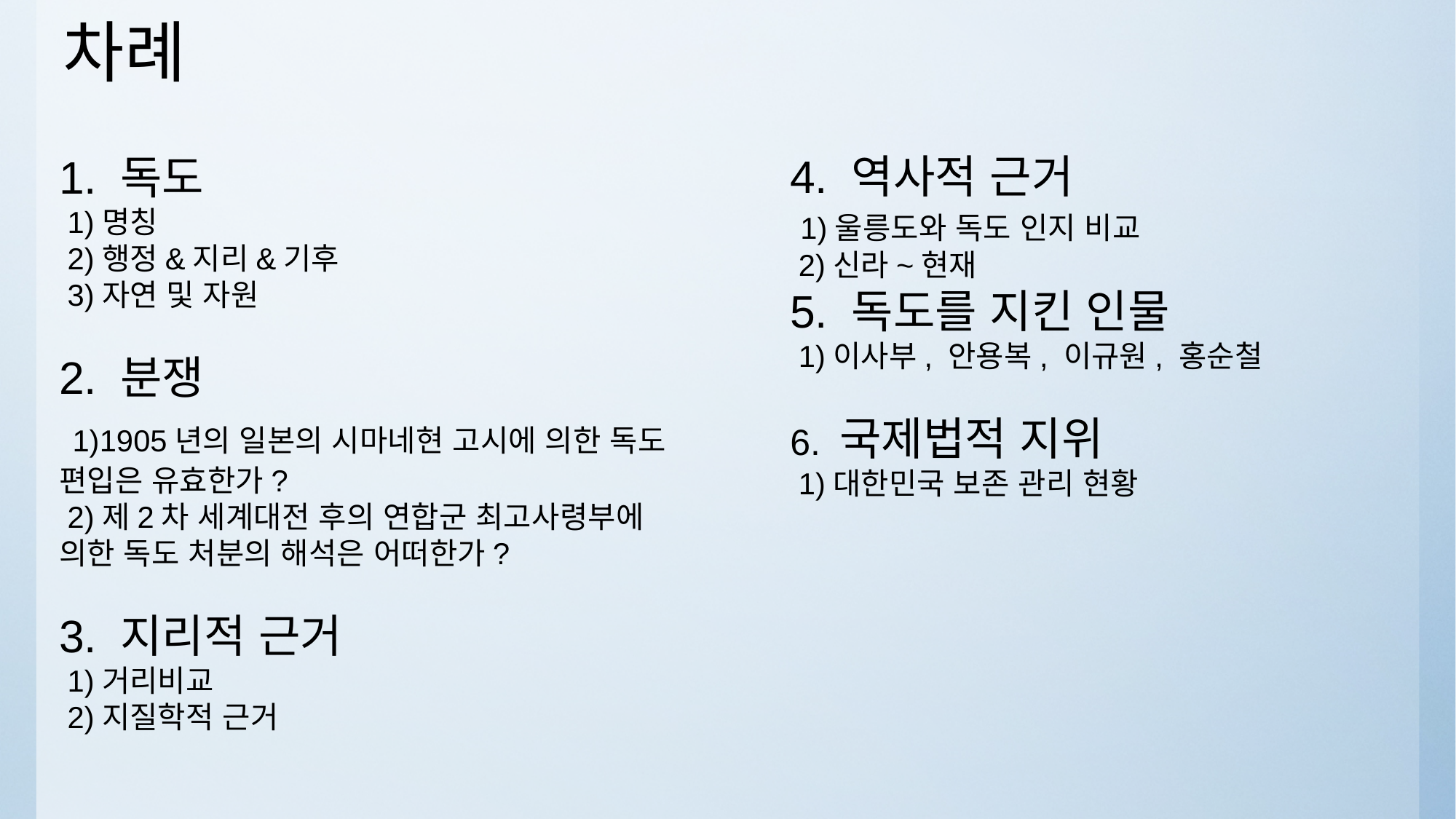

# 차례
4. 역사적 근거
 1)울릉도와 독도 인지 비교
 2)신라~현재
5. 독도를 지킨 인물
 1)이사부, 안용복, 이규원, 홍순철

6. 국제법적 지위
 1)대한민국 보존 관리 현황
1. 독도
 1)명칭
 2)행정&지리&기후
 3)자연 및 자원

2. 분쟁
 1)1905년의 일본의 시마네현 고시에 의한 독도 편입은 유효한가?
 2)제2차 세계대전 후의 연합군 최고사령부에 의한 독도 처분의 해석은 어떠한가?

3. 지리적 근거
 1)거리비교
 2)지질학적 근거